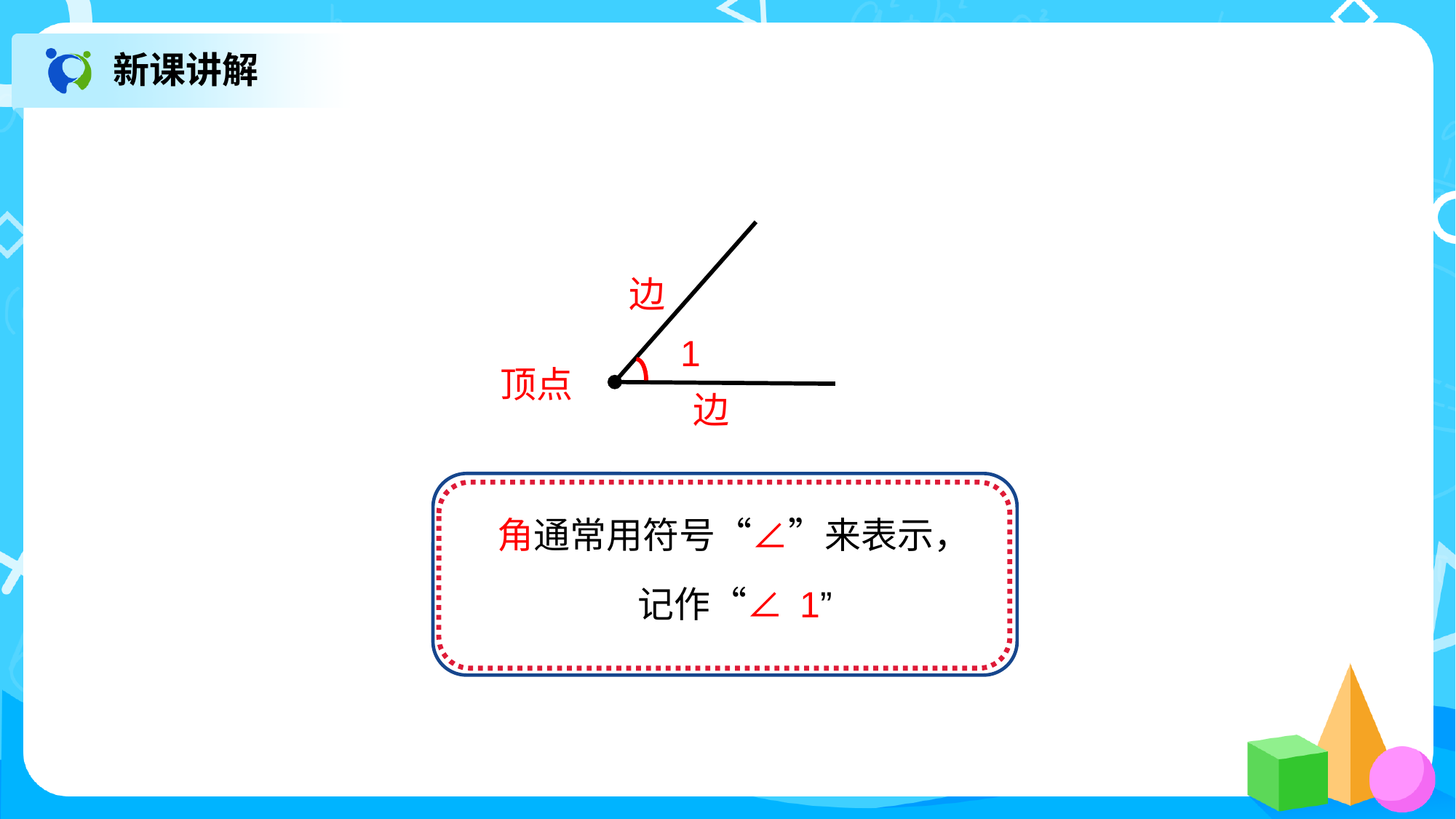

新课讲解
边
1
顶点

边

角通常用符号“∠”来表示，
记作“∠ 1”